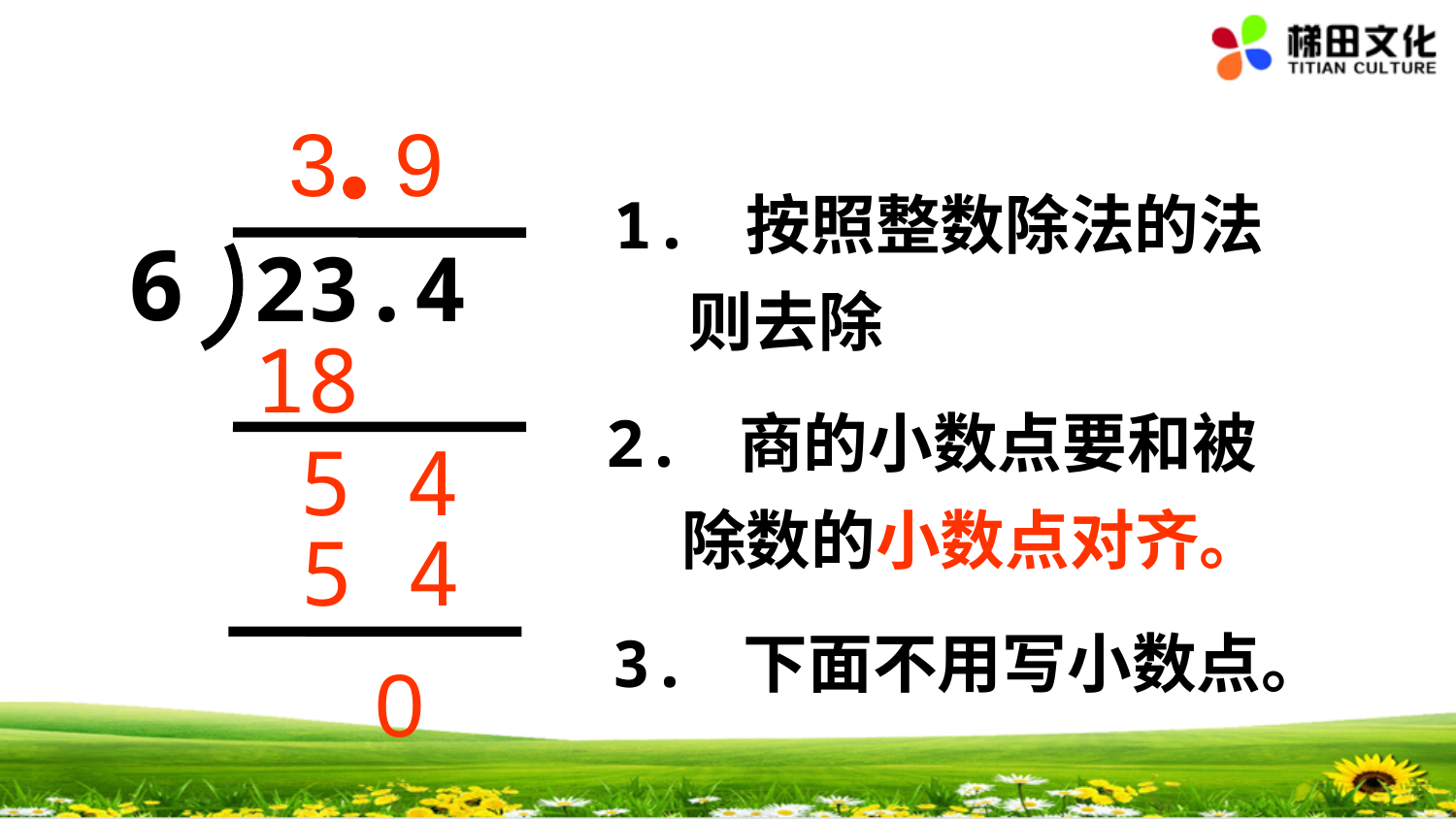

3
9
1. 按照整数除法的法
    则去除

6
23.4

18
2. 商的小数点要和被
    除数的小数点对齐。
5 4

5 4
3. 下面不用写小数点。

0